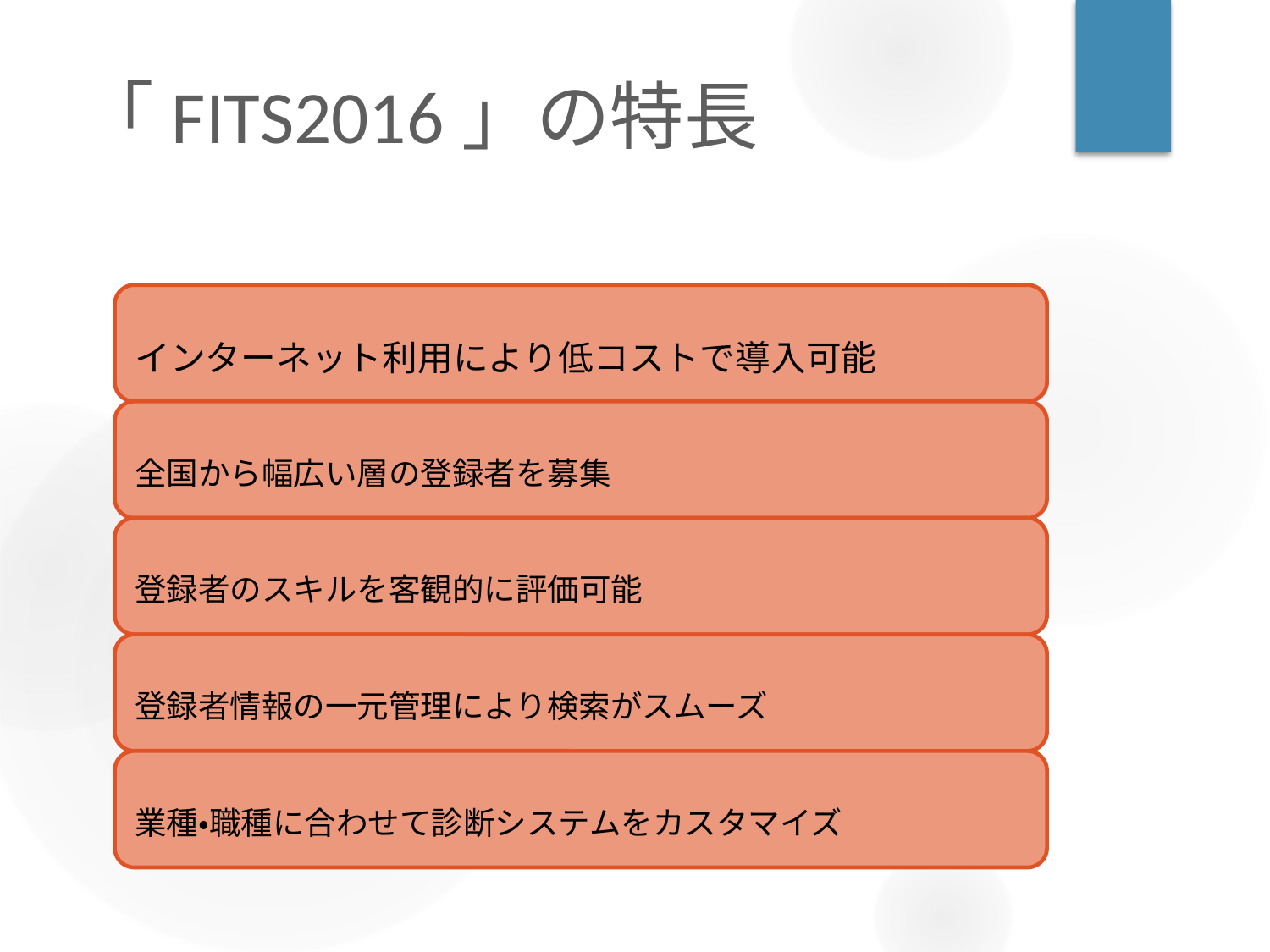

# 「FITS2016」の特長
インターネット利用により低コストで導入可能
全国から幅広い層の登録者を募集
登録者のスキルを客観的に評価可能
登録者情報の一元管理により検索がスムーズ
業種・職種に合わせて診断システムをカスタマイズ